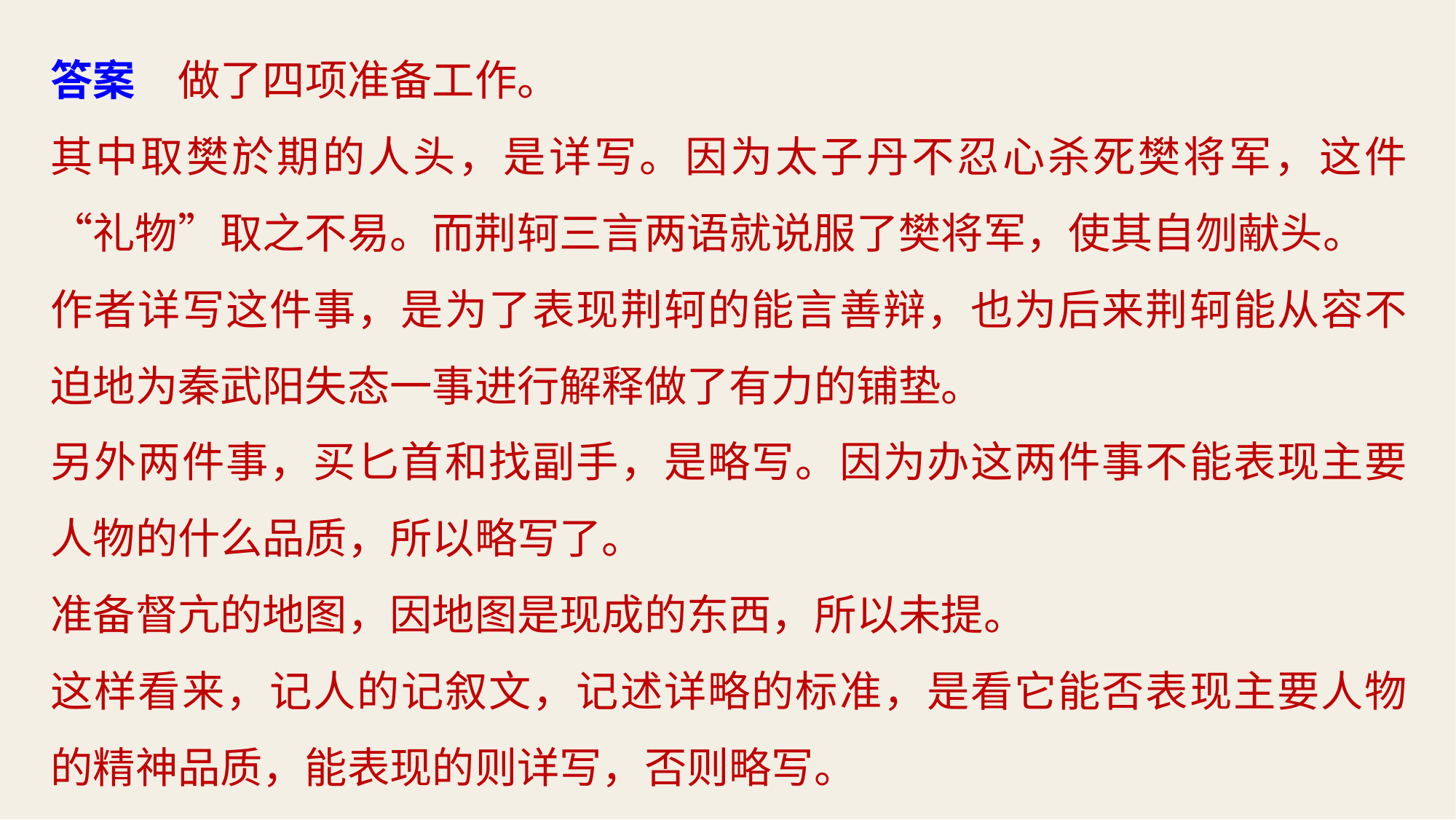

答案　做了四项准备工作。
其中取樊於期的人头，是详写。因为太子丹不忍心杀死樊将军，这件“礼物”取之不易。而荆轲三言两语就说服了樊将军，使其自刎献头。
作者详写这件事，是为了表现荆轲的能言善辩，也为后来荆轲能从容不迫地为秦武阳失态一事进行解释做了有力的铺垫。
另外两件事，买匕首和找副手，是略写。因为办这两件事不能表现主要人物的什么品质，所以略写了。
准备督亢的地图，因地图是现成的东西，所以未提。
这样看来，记人的记叙文，记述详略的标准，是看它能否表现主要人物的精神品质，能表现的则详写，否则略写。